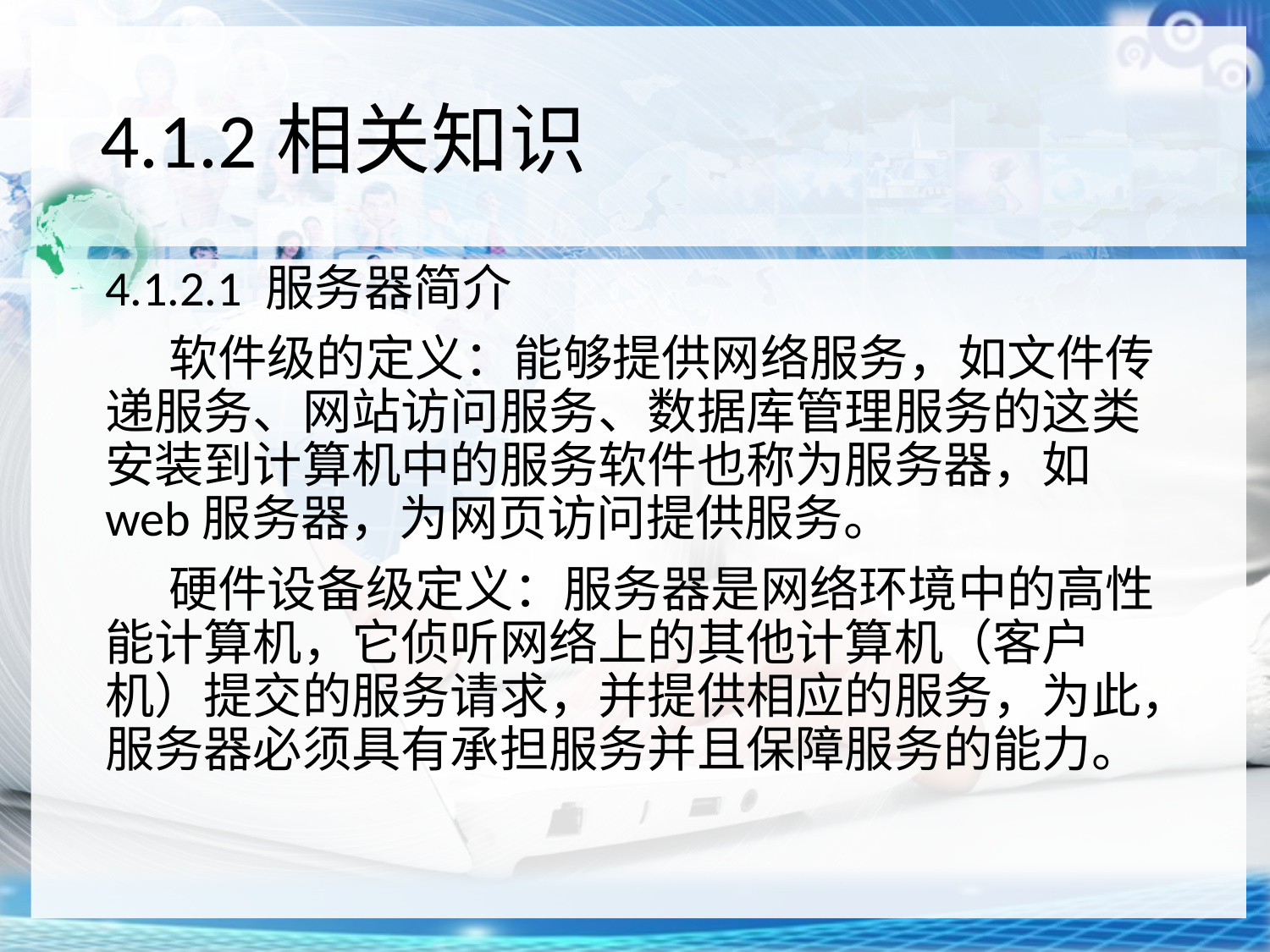

# 4.1.2相关知识
4.1.2.1 服务器简介
软件级的定义：能够提供网络服务，如文件传递服务、网站访问服务、数据库管理服务的这类安装到计算机中的服务软件也称为服务器，如web服务器，为网页访问提供服务。
硬件设备级定义：服务器是网络环境中的高性能计算机，它侦听网络上的其他计算机（客户机）提交的服务请求，并提供相应的服务，为此，服务器必须具有承担服务并且保障服务的能力。